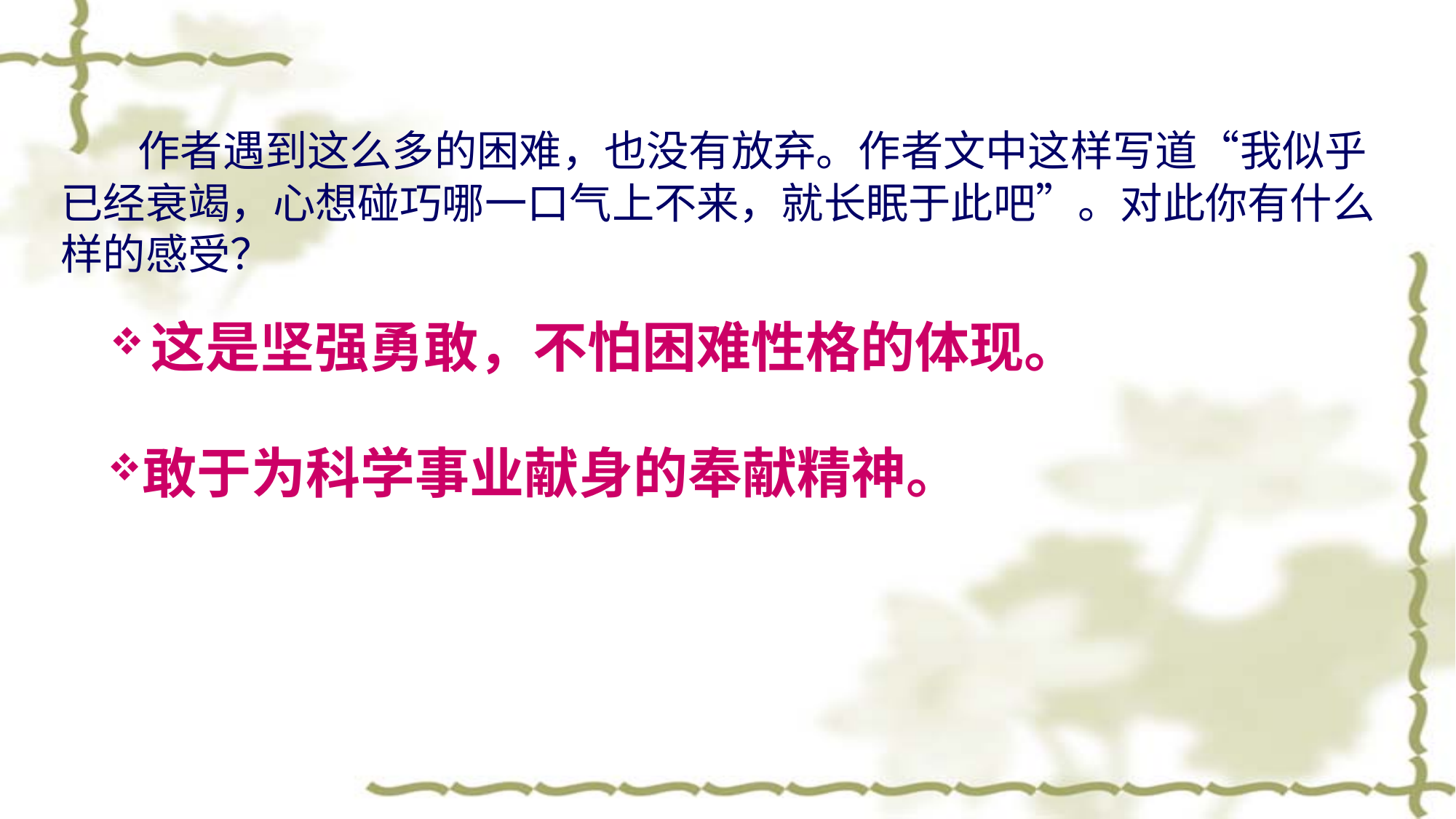

# 作者遇到这么多的困难，也没有放弃。作者文中这样写道“我似乎已经衰竭，心想碰巧哪一口气上不来，就长眠于此吧”。对此你有什么样的感受？
这是坚强勇敢，不怕困难性格的体现。
敢于为科学事业献身的奉献精神。